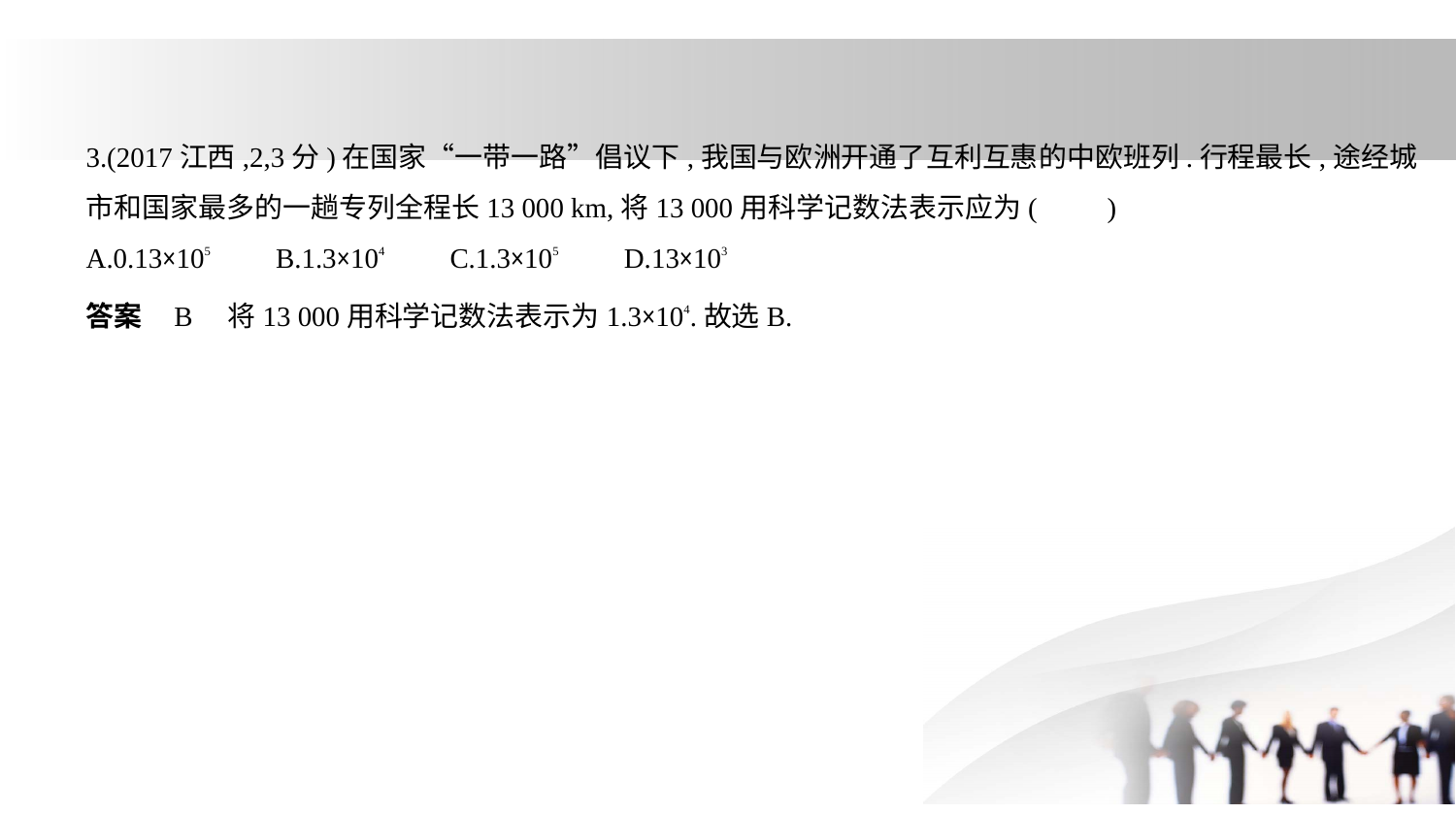

3.(2017江西,2,3分)在国家“一带一路”倡议下,我国与欧洲开通了互利互惠的中欧班列.行程最长,途经城
市和国家最多的一趟专列全程长13 000 km,将13 000用科学记数法表示应为(　　)
A.0.13×105　    B.1.3×104　    C.1.3×105　    D.13×103
答案    B　将13 000用科学记数法表示为1.3×104.故选B.